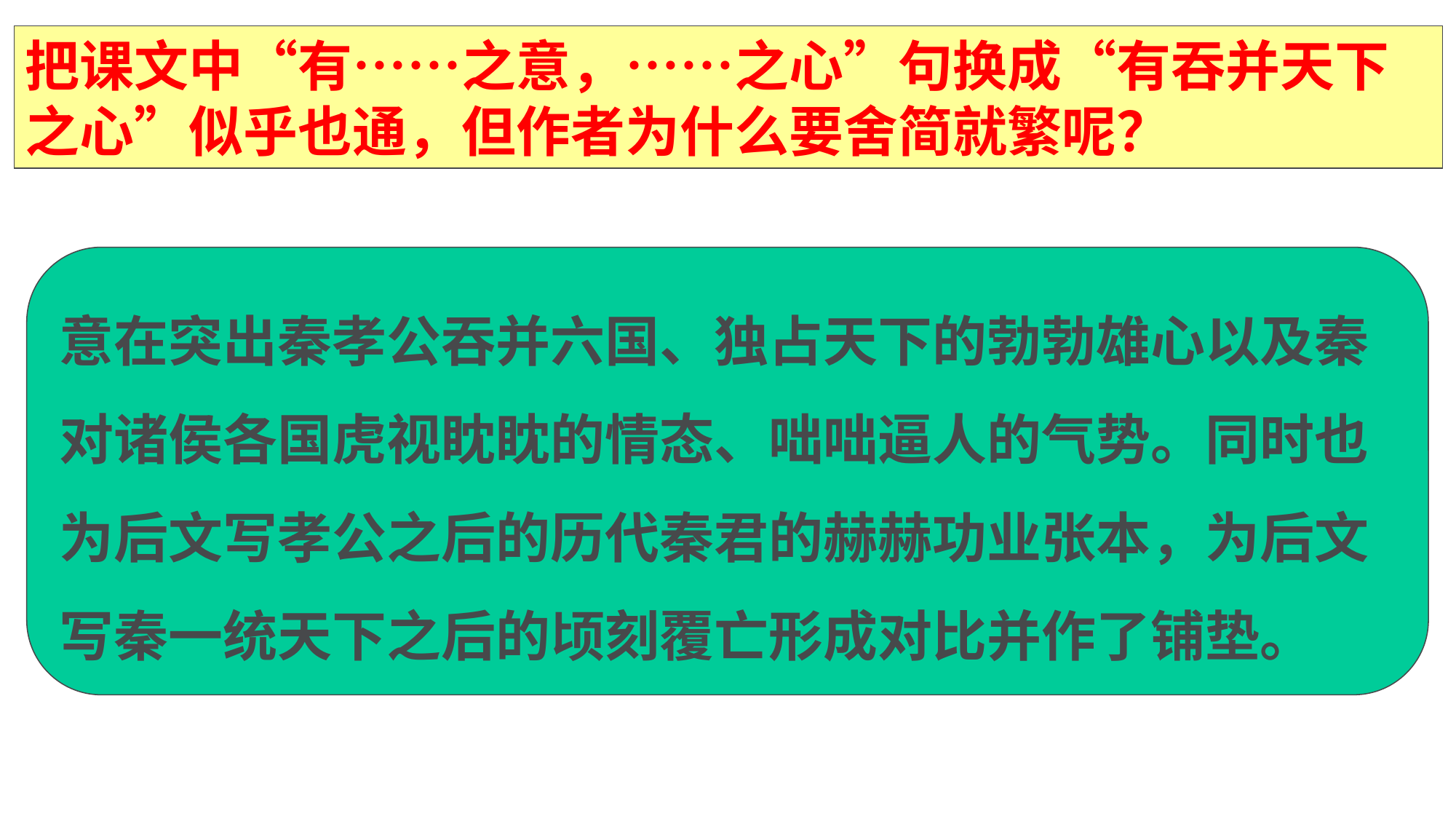

把课文中“有……之意，……之心”句换成“有吞并天下之心”似乎也通，但作者为什么要舍简就繁呢？
意在突出秦孝公吞并六国、独占天下的勃勃雄心以及秦对诸侯各国虎视眈眈的情态、咄咄逼人的气势。同时也为后文写孝公之后的历代秦君的赫赫功业张本，为后文写秦一统天下之后的顷刻覆亡形成对比并作了铺垫。